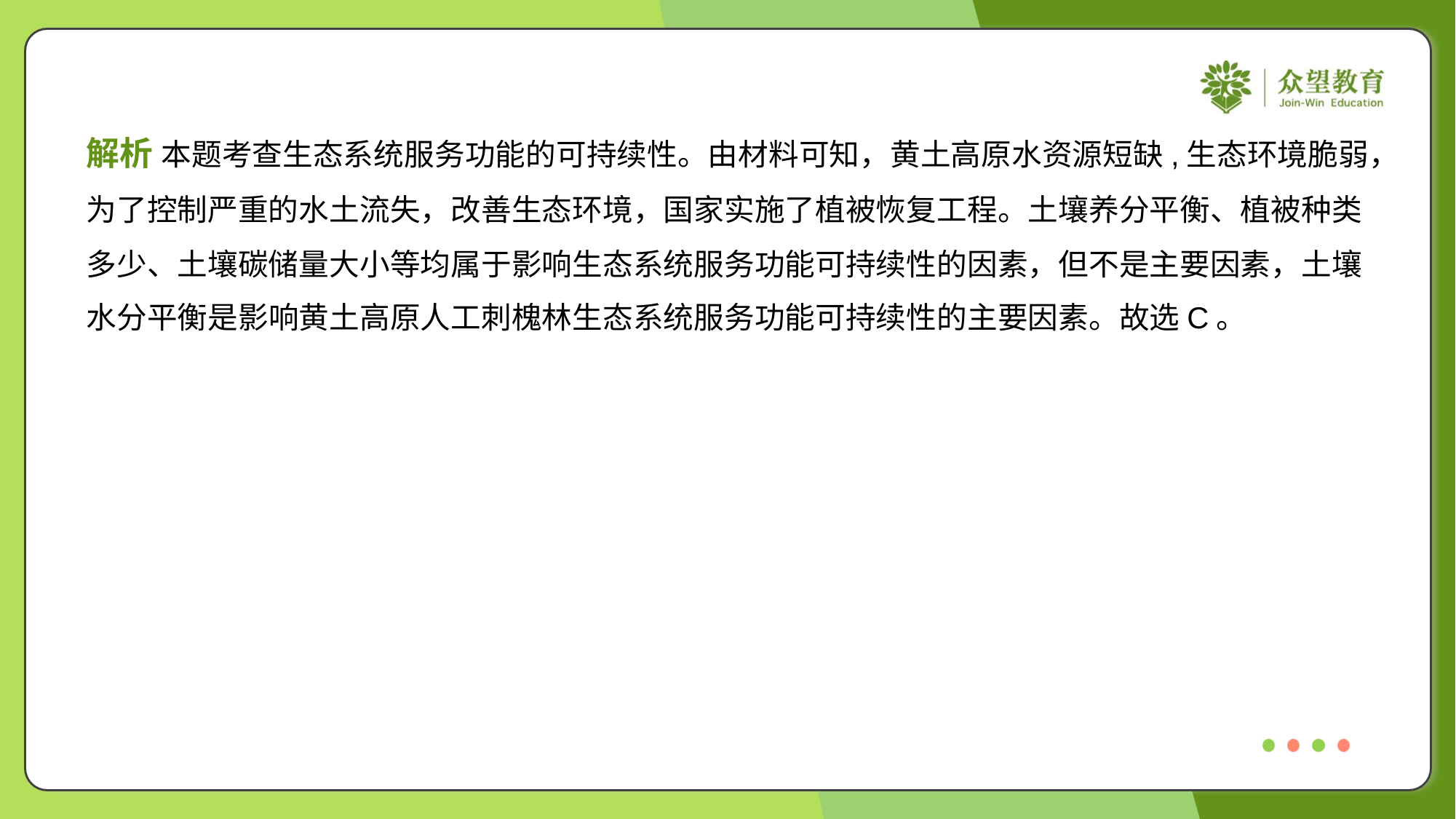

解析 本题考查生态系统服务功能的可持续性。由材料可知，黄土高原水资源短缺,生态环境脆弱，
为了控制严重的水土流失，改善生态环境，国家实施了植被恢复工程。土壤养分平衡、植被种类
多少、土壤碳储量大小等均属于影响生态系统服务功能可持续性的因素，但不是主要因素，土壤
水分平衡是影响黄土高原人工刺槐林生态系统服务功能可持续性的主要因素。故选C。